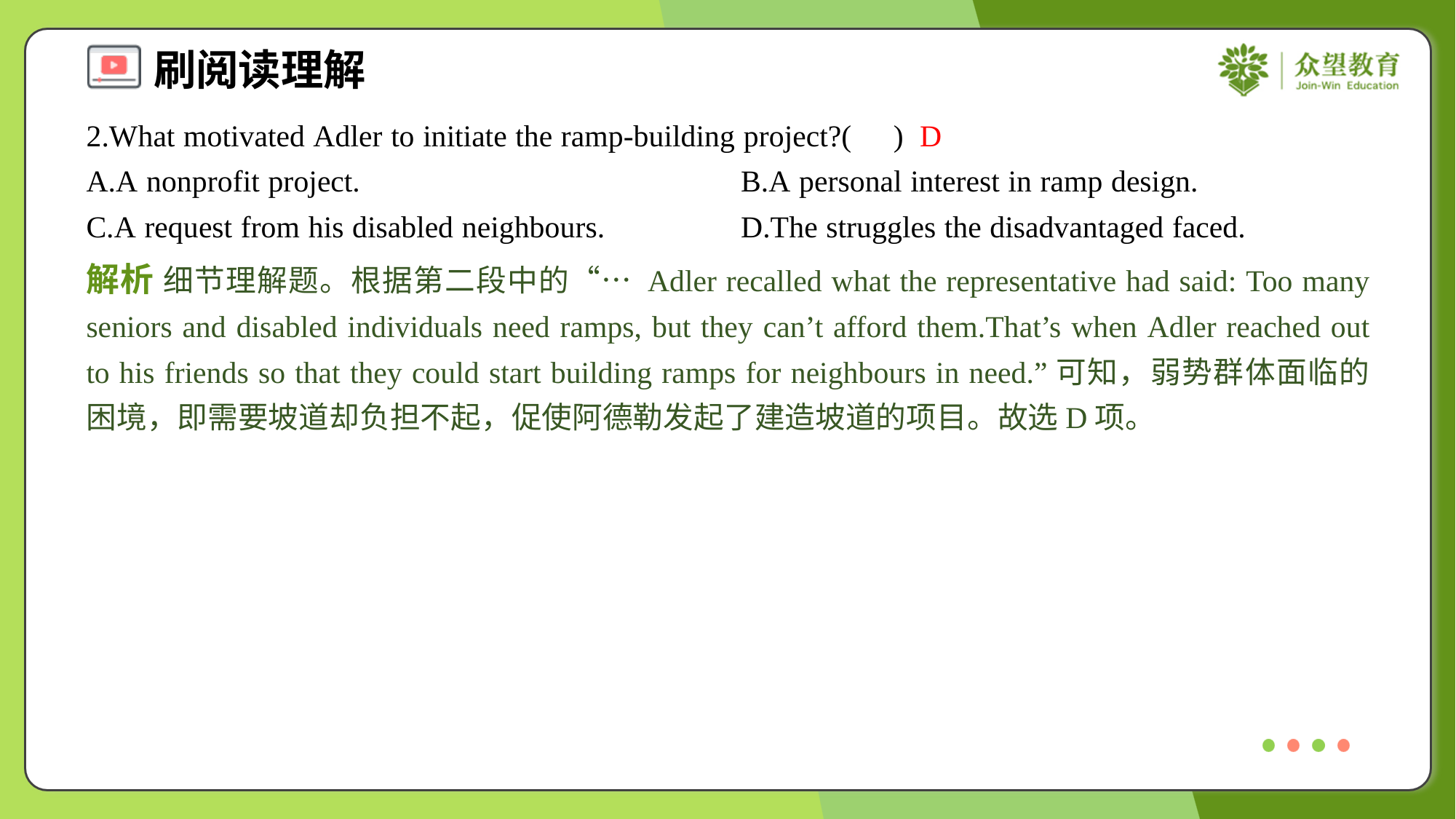

2.What motivated Adler to initiate the ramp-building project?(     )
D
A.A nonprofit project.	B.A personal interest in ramp design.
C.A request from his disabled neighbours.	D.The struggles the disadvantaged faced.
解析 细节理解题。根据第二段中的“… Adler recalled what the representative had said: Too many seniors and disabled individuals need ramps, but they can’t afford them.That’s when Adler reached out to his friends so that they could start building ramps for neighbours in need.”可知，弱势群体面临的困境，即需要坡道却负担不起，促使阿德勒发起了建造坡道的项目。故选D项。